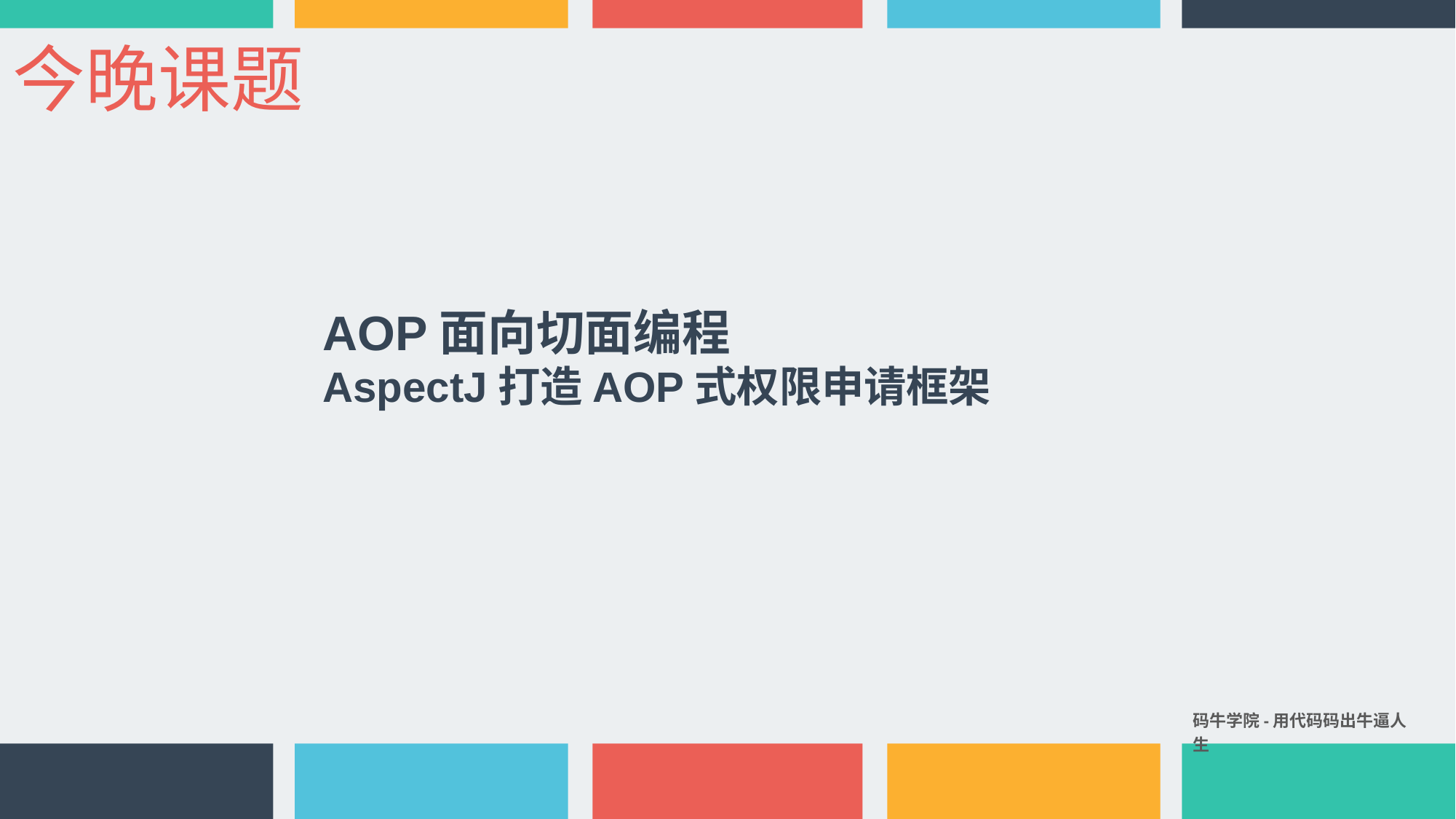

今晚课题
AOP面向切面编程
AspectJ打造AOP式权限申请框架
码牛学院-用代码码出牛逼人生